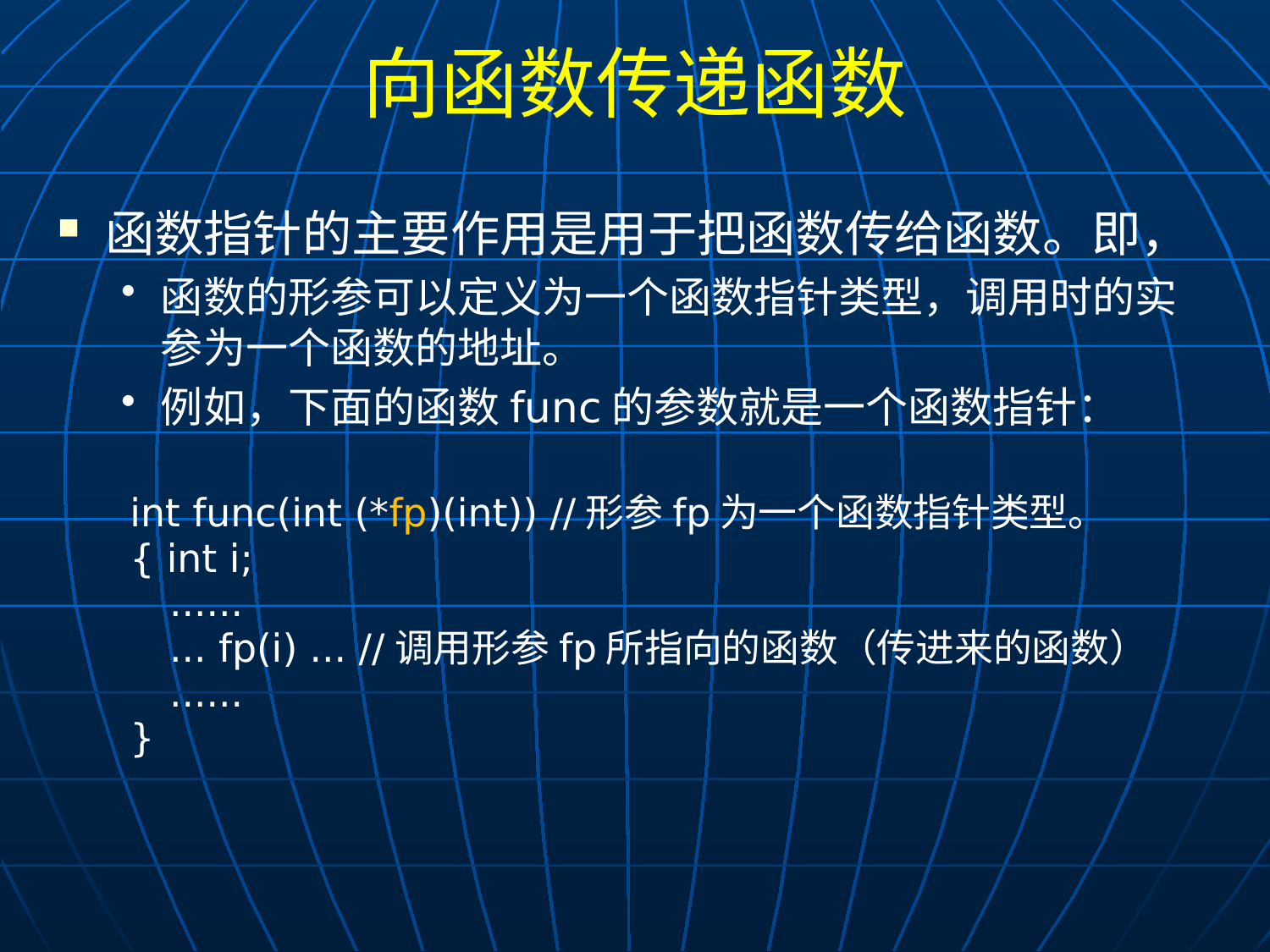

# 向函数传递函数
函数指针的主要作用是用于把函数传给函数。即，
函数的形参可以定义为一个函数指针类型，调用时的实参为一个函数的地址。
例如，下面的函数func的参数就是一个函数指针：

int func(int (*fp)(int)) //形参fp为一个函数指针类型。
{ int i;
	......
	... fp(i) ... //调用形参fp所指向的函数（传进来的函数）
	......
}